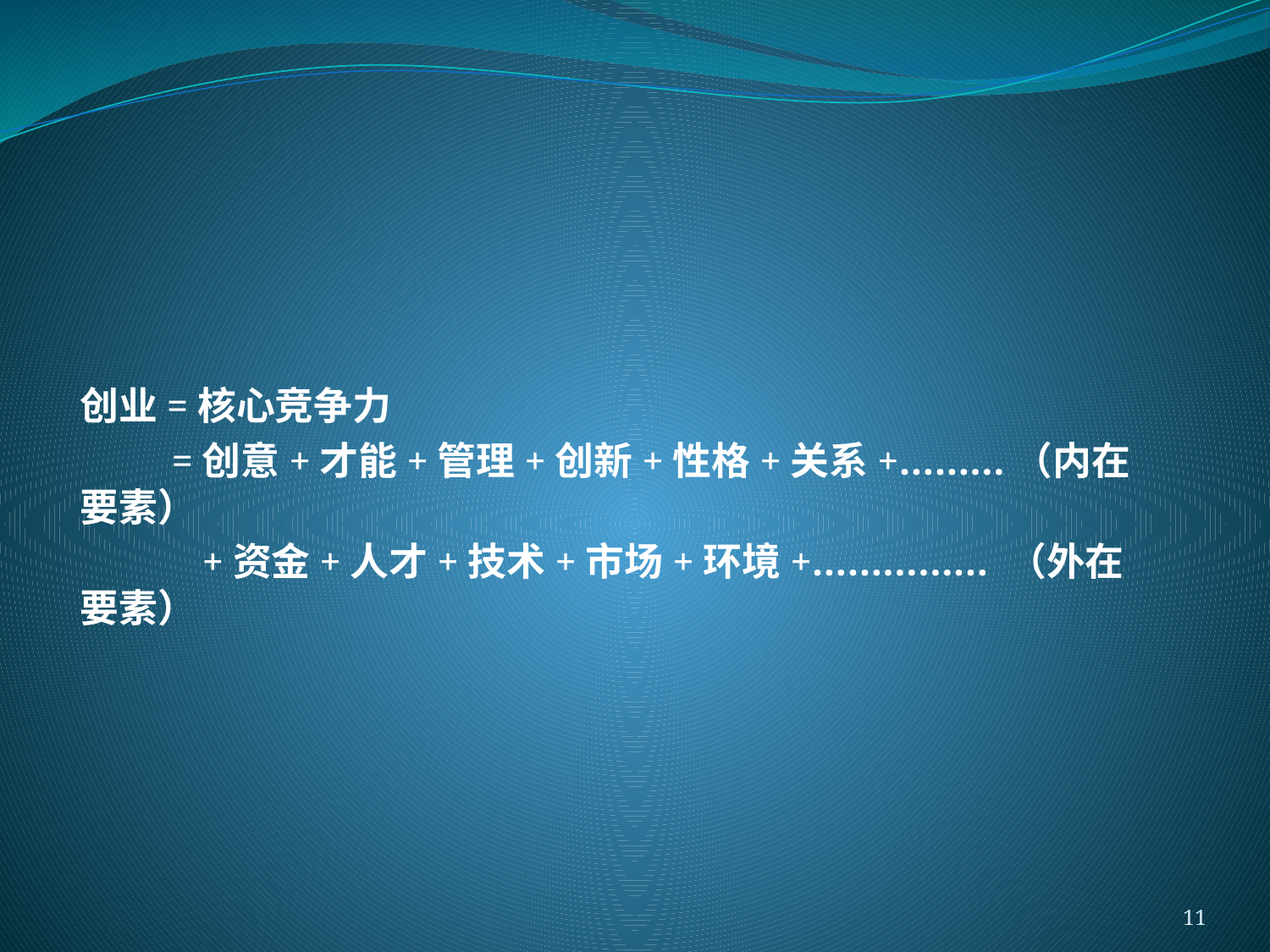

#
创业=核心竞争力
         =创意+才能+管理+创新+性格+关系+………（内在要素）
            +资金+人才+技术+市场+环境+…………… （外在要素）

11